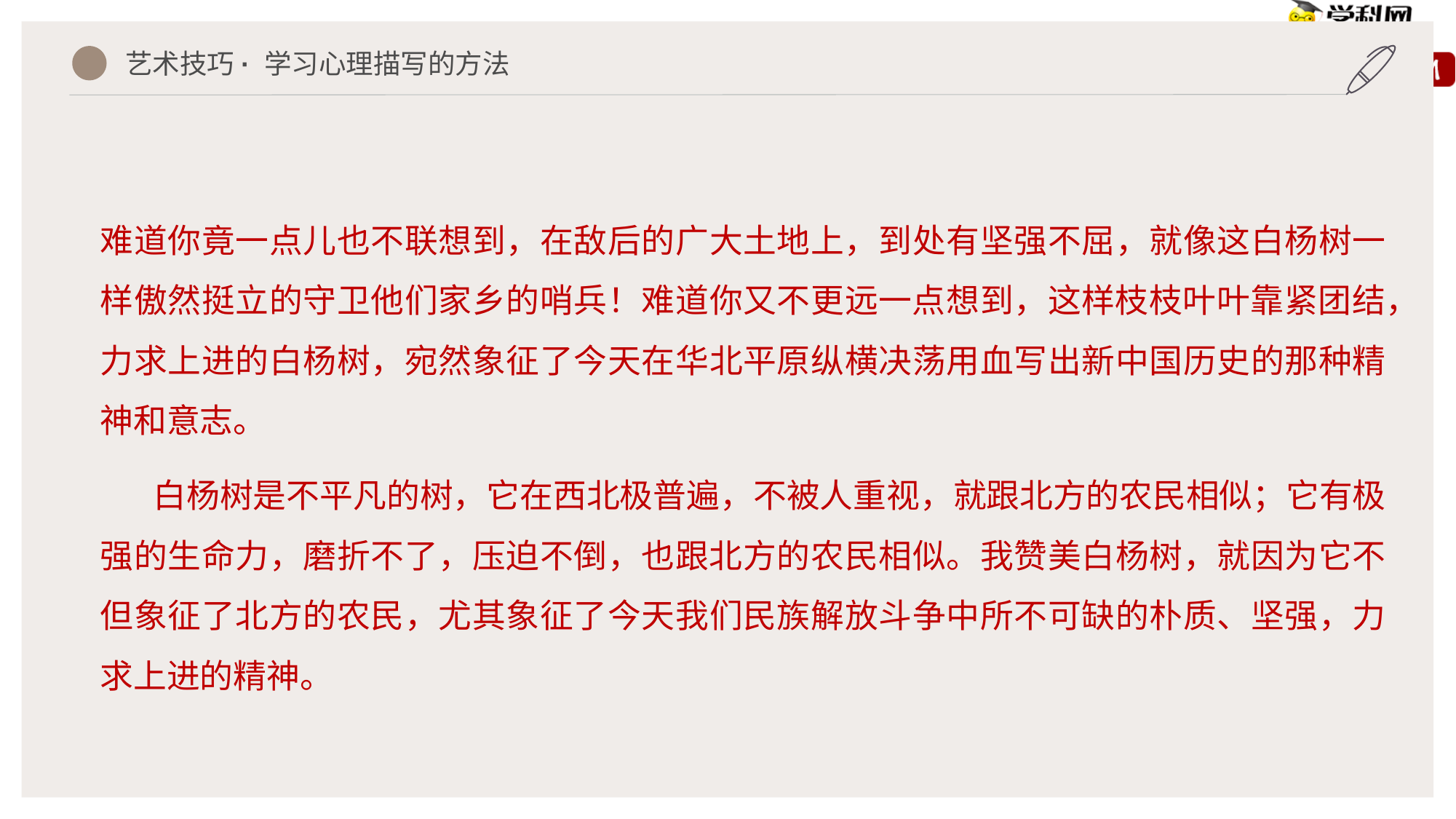

艺术技巧· 学习心理描写的方法

难道你竟一点儿也不联想到，在敌后的广大土地上，到处有坚强不屈，就像这白杨树一样傲然挺立的守卫他们家乡的哨兵！难道你又不更远一点想到，这样枝枝叶叶靠紧团结，力求上进的白杨树，宛然象征了今天在华北平原纵横决荡用血写出新中国历史的那种精神和意志。
      白杨树是不平凡的树，它在西北极普遍，不被人重视，就跟北方的农民相似；它有极强的生命力，磨折不了，压迫不倒，也跟北方的农民相似。我赞美白杨树，就因为它不但象征了北方的农民，尤其象征了今天我们民族解放斗争中所不可缺的朴质、坚强，力求上进的精神。